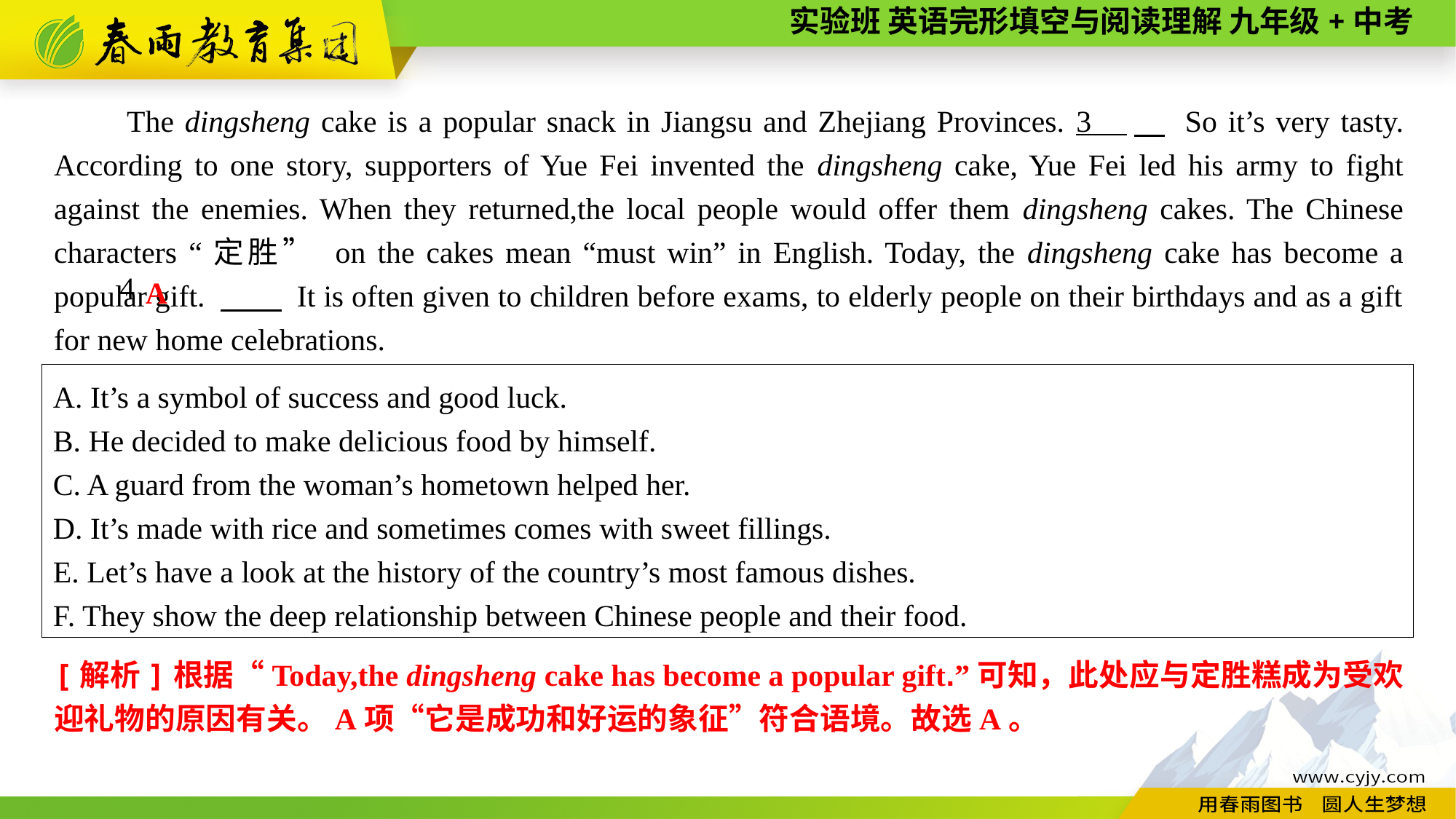

The dingsheng cake is a popular snack in Jiangsu and Zhejiang Provinces. 3   　 So it’s very tasty. According to one story, supporters of Yue Fei invented the dingsheng cake, Yue Fei led his army to fight against the enemies. When they returned,the local people would offer them dingsheng cakes. The Chinese characters “定胜” on the cakes mean “must win” in English. Today, the dingsheng cake has become a popular gift. 　　 It is often given to children before exams, to elderly people on their birthdays and as a gift for new home celebrations.
A
4
A. It’s a symbol of success and good luck.
B. He decided to make delicious food by himself.
C. A guard from the woman’s hometown helped her.
D. It’s made with rice and sometimes comes with sweet fillings.
E. Let’s have a look at the history of the country’s most famous dishes.
F. They show the deep relationship between Chinese people and their food.
[解析]根据“Today,the dingsheng cake has become a popular gift.”可知，此处应与定胜糕成为受欢迎礼物的原因有关。A项“它是成功和好运的象征”符合语境。故选A。